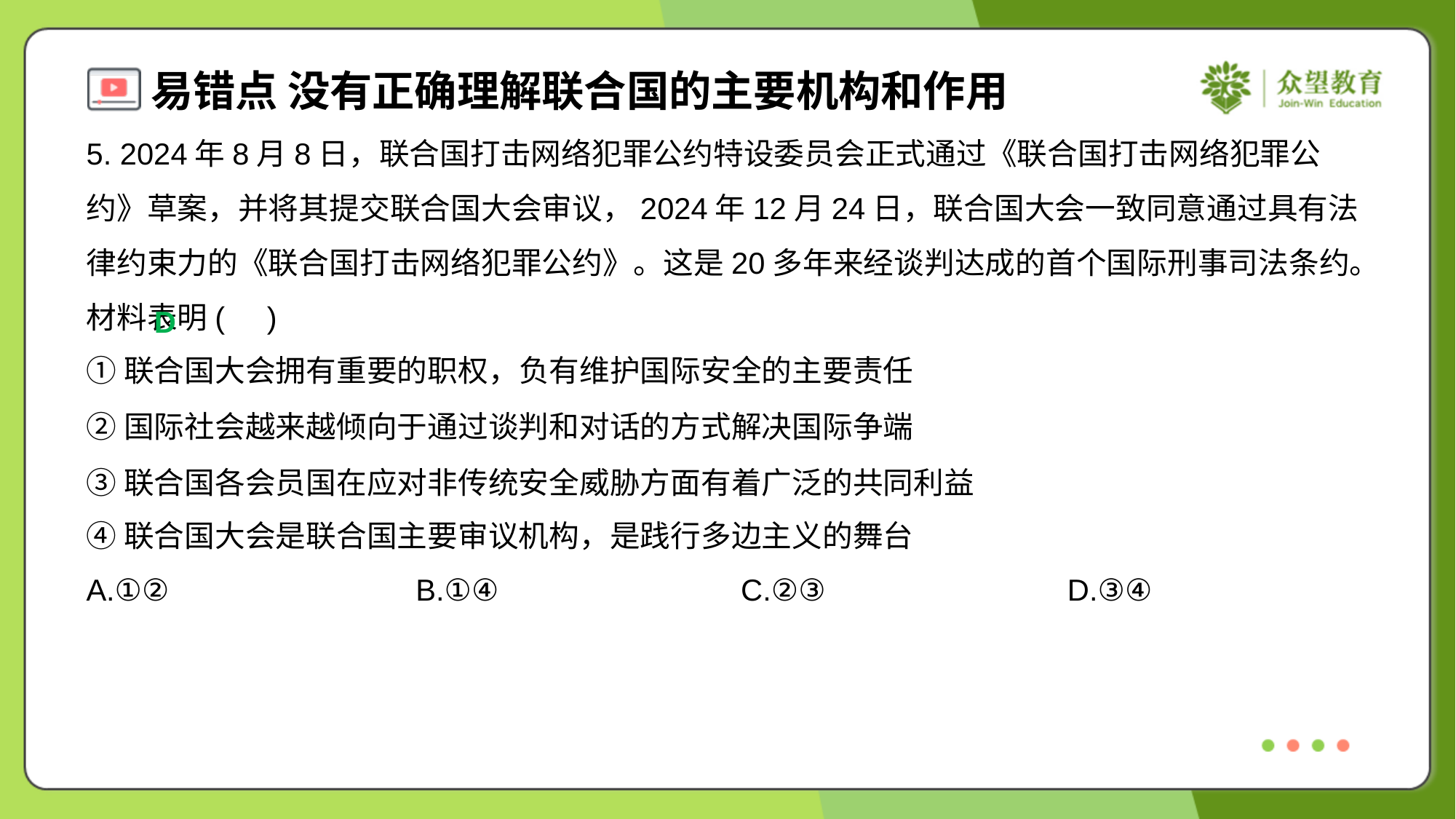

5. 2024年8月8日，联合国打击网络犯罪公约特设委员会正式通过《联合国打击网络犯罪公约》草案，并将其提交联合国大会审议，2024年12月24日，联合国大会一致同意通过具有法律约束力的《联合国打击网络犯罪公约》。这是20多年来经谈判达成的首个国际刑事司法条约。材料表明(     )
D
①联合国大会拥有重要的职权，负有维护国际安全的主要责任
②国际社会越来越倾向于通过谈判和对话的方式解决国际争端
③联合国各会员国在应对非传统安全威胁方面有着广泛的共同利益
④联合国大会是联合国主要审议机构，是践行多边主义的舞台
A.①②	B.①④	C.②③	D.③④